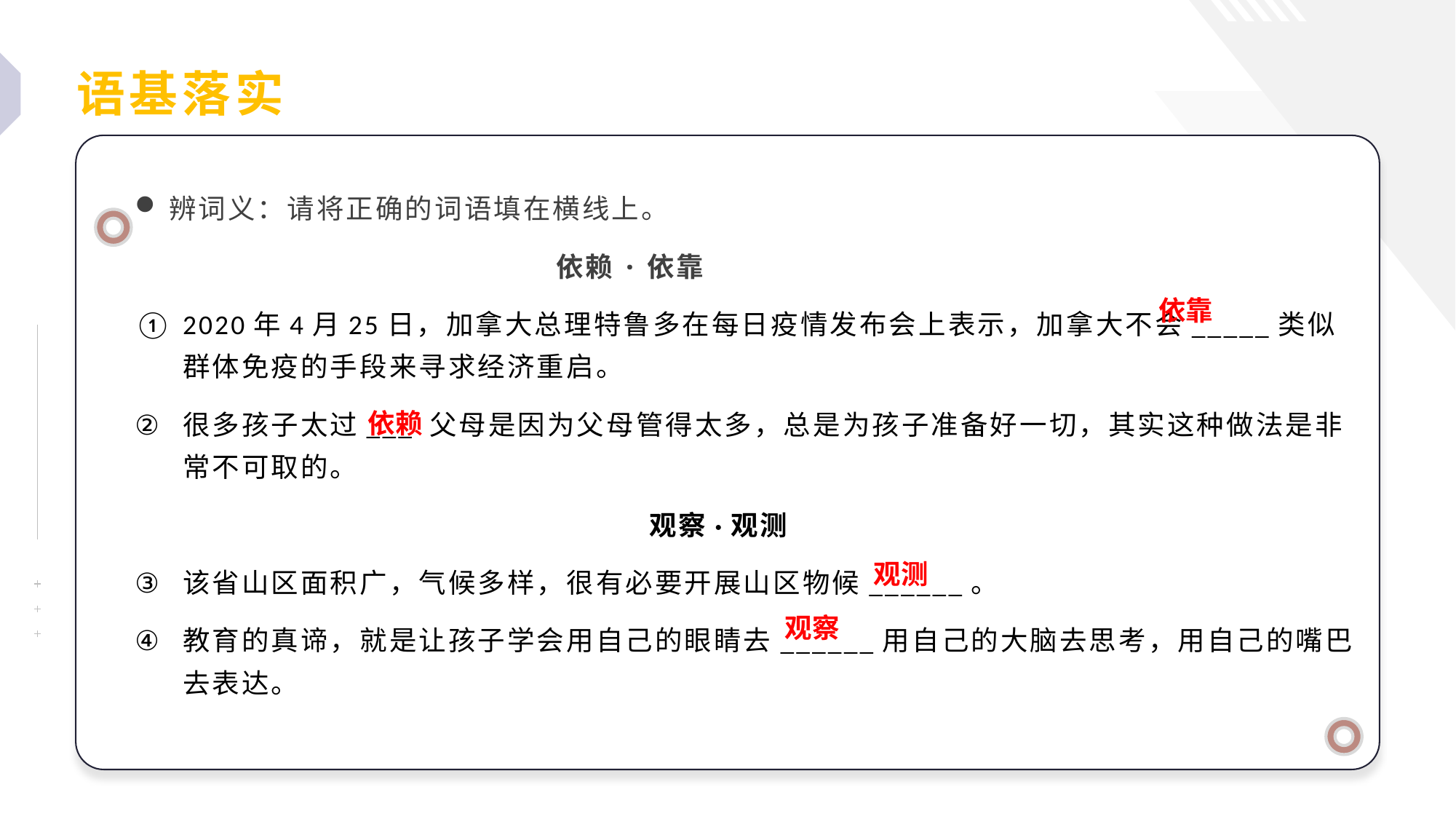

语基落实

辨词义：请将正确的词语填在横线上。
                                                 依赖·依靠
2020年4月25日，加拿大总理特鲁多在每日疫情发布会上表示，加拿大不会_____类似群体免疫的手段来寻求经济重启。
很多孩子太过___ 父母是因为父母管得太多，总是为孩子准备好一切，其实这种做法是非常不可取的。
                                                            观察·观测
该省山区面积广，气候多样，很有必要开展山区物候______。
教育的真谛，就是让孩子学会用自己的眼睛去______用自己的大脑去思考，用自己的嘴巴去表达。

依靠
依赖
观测
观察